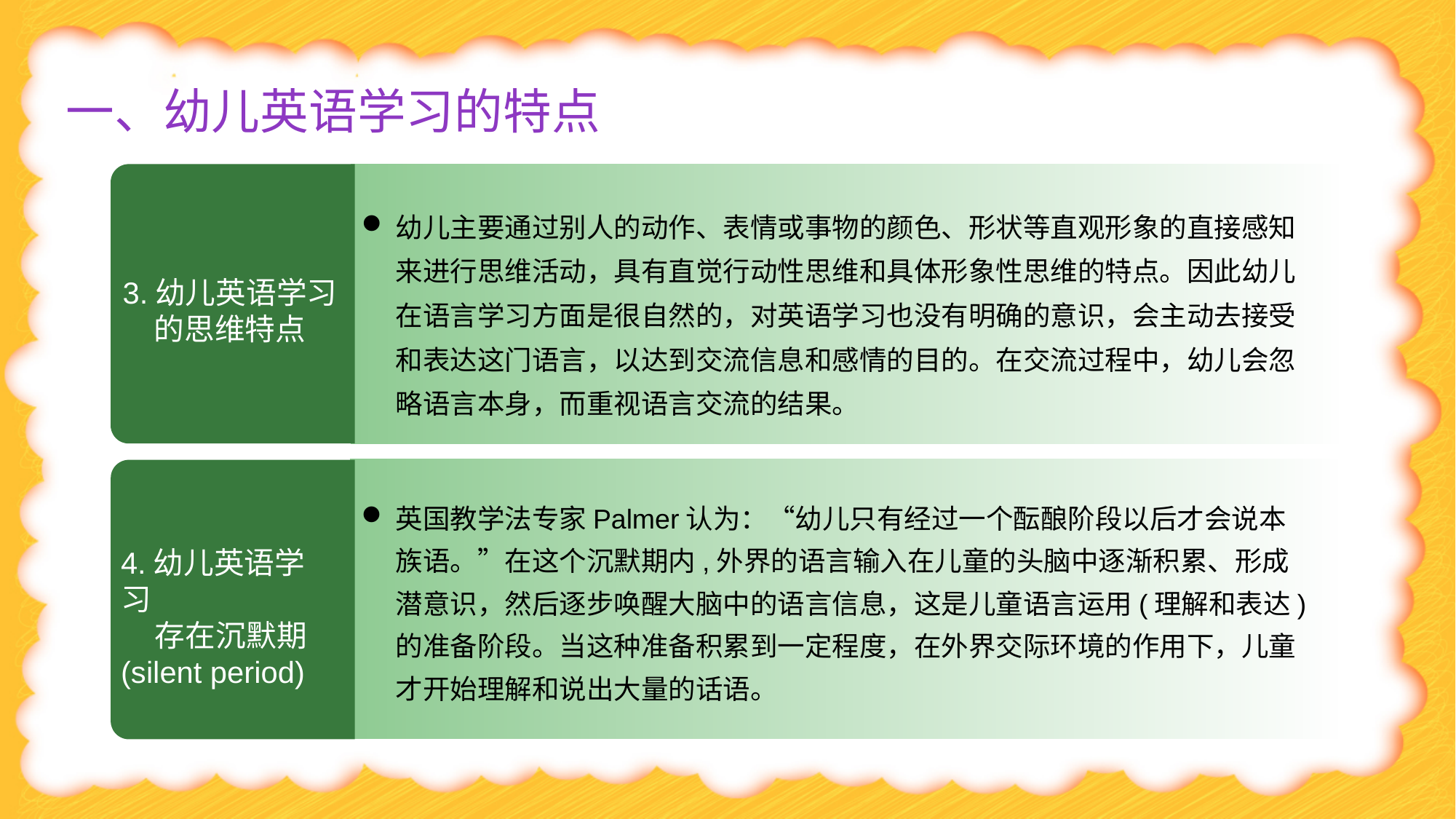

一、幼儿英语学习的特点

幼儿主要通过别人的动作、表情或事物的颜色、形状等直观形象的直接感知来进行思维活动，具有直觉行动性思维和具体形象性思维的特点。因此幼儿在语言学习方面是很自然的，对英语学习也没有明确的意识，会主动去接受和表达这门语言，以达到交流信息和感情的目的。在交流过程中，幼儿会忽略语言本身，而重视语言交流的结果。
3.幼儿英语学习的思维特点

英国教学法专家Palmer认为：“幼儿只有经过一个酝酿阶段以后才会说本族语。”在这个沉默期内,外界的语言输入在儿童的头脑中逐渐积累、形成潜意识，然后逐步唤醒大脑中的语言信息，这是儿童语言运用(理解和表达)的准备阶段。当这种准备积累到一定程度，在外界交际环境的作用下，儿童才开始理解和说出大量的话语。
4.幼儿英语学习
    存在沉默期(silent period)